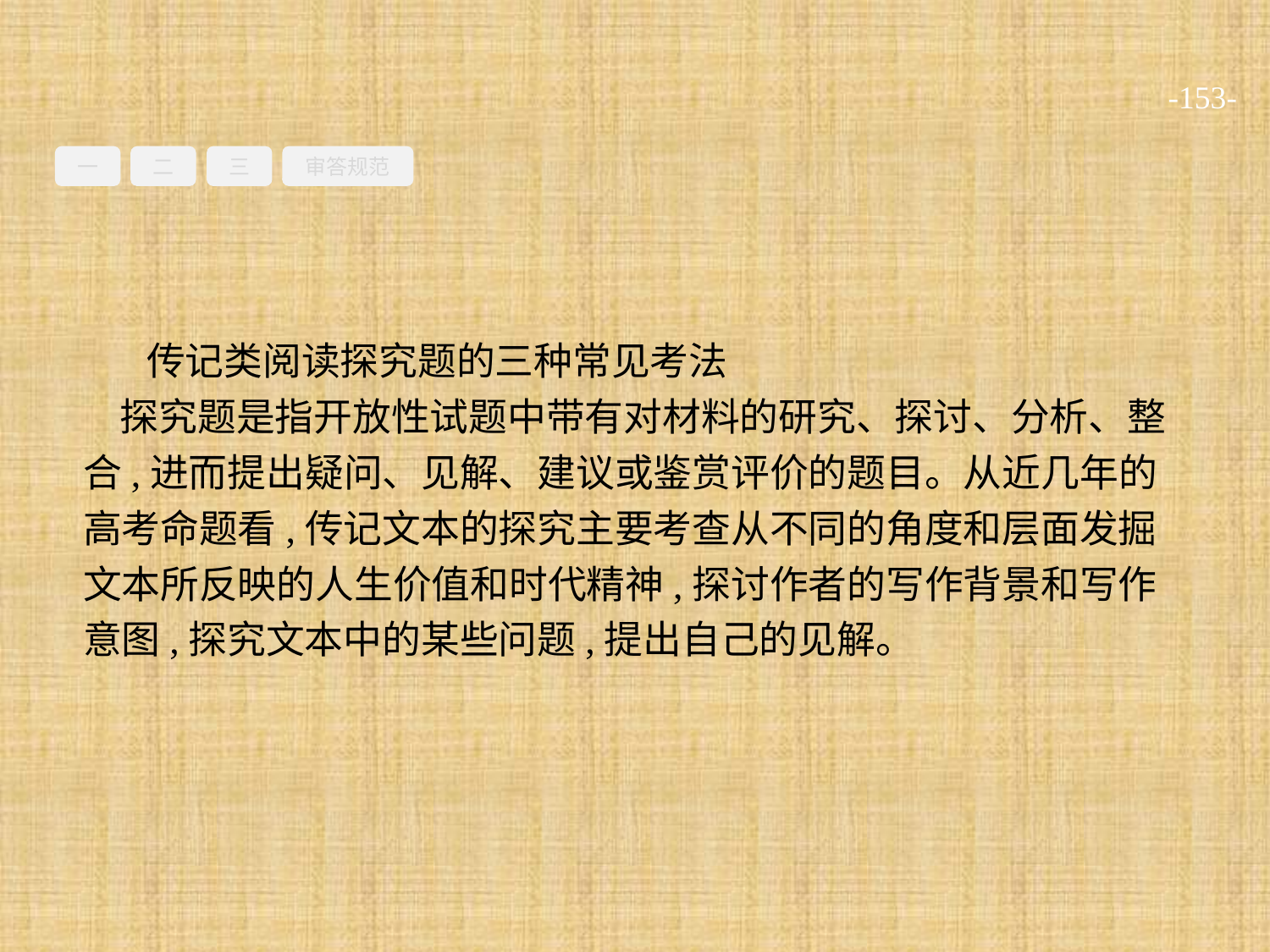

-153-
一
二
三
审答规范
传记类阅读探究题的三种常见考法
探究题是指开放性试题中带有对材料的研究、探讨、分析、整合,进而提出疑问、见解、建议或鉴赏评价的题目。从近几年的高考命题看,传记文本的探究主要考查从不同的角度和层面发掘文本所反映的人生价值和时代精神,探讨作者的写作背景和写作意图,探究文本中的某些问题,提出自己的见解。